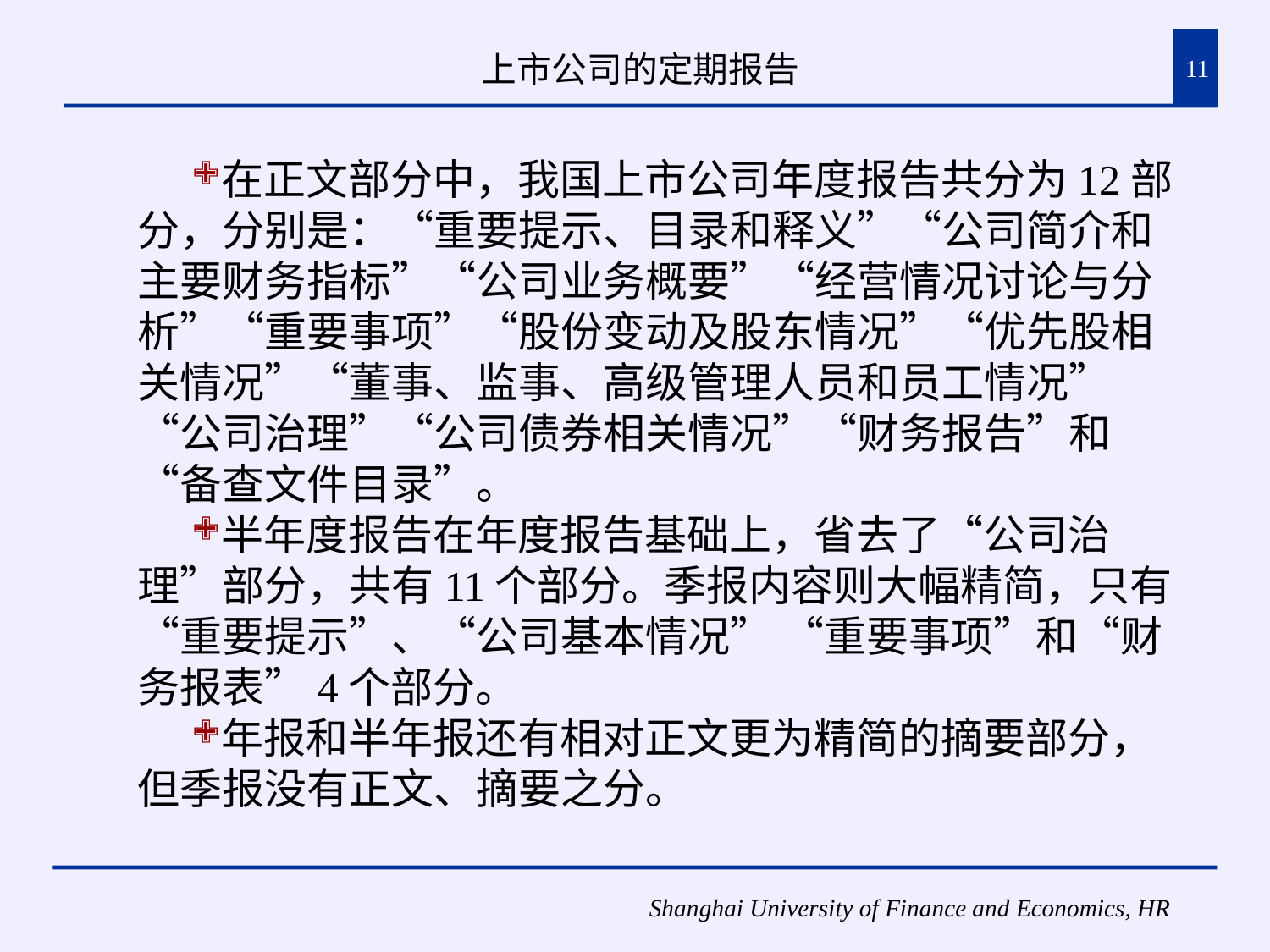

# 上市公司的定期报告
11
在正文部分中，我国上市公司年度报告共分为12部分，分别是：“重要提示、目录和释义”“公司简介和主要财务指标”“公司业务概要”“经营情况讨论与分析”“重要事项”“股份变动及股东情况”“优先股相关情况”“董事、监事、高级管理人员和员工情况”“公司治理”“公司债券相关情况”“财务报告”和“备查文件目录”。
半年度报告在年度报告基础上，省去了“公司治理”部分，共有11个部分。季报内容则大幅精简，只有“重要提示”、“公司基本情况” “重要事项”和“财务报表”4个部分。
年报和半年报还有相对正文更为精简的摘要部分，但季报没有正文、摘要之分。